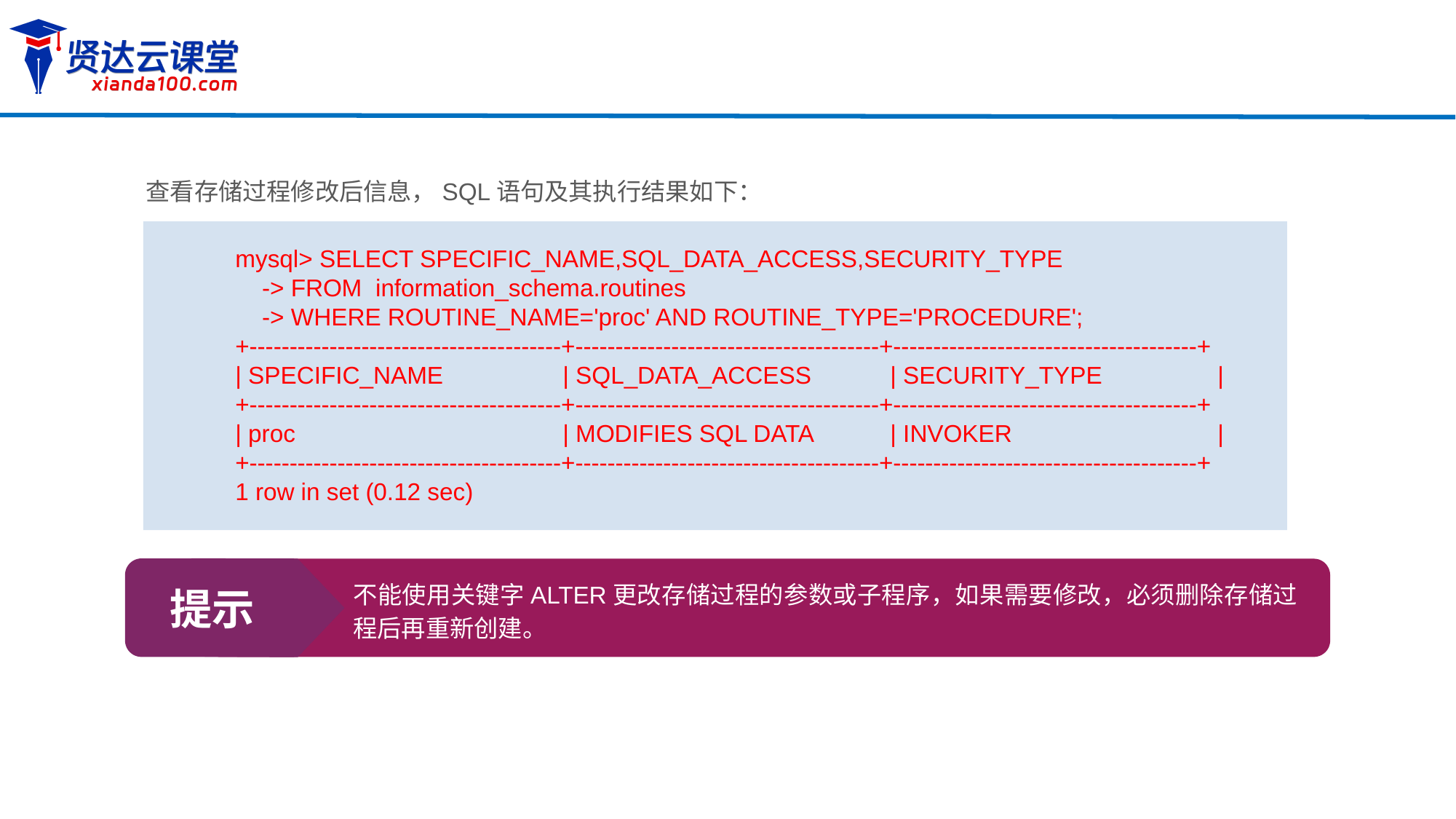

查看存储过程修改后信息，SQL语句及其执行结果如下：

mysql> SELECT SPECIFIC_NAME,SQL_DATA_ACCESS,SECURITY_TYPE
    -> FROM  information_schema.routines
    -> WHERE ROUTINE_NAME='proc' AND ROUTINE_TYPE='PROCEDURE';
+---------------------------------------+--------------------------------------+--------------------------------------+
| SPECIFIC_NAME		| SQL_DATA_ACCESS   	| SECURITY_TYPE		|
+---------------------------------------+--------------------------------------+--------------------------------------+
| proc           		| MODIFIES SQL DATA 	| INVOKER      		|
+---------------------------------------+--------------------------------------+--------------------------------------+
1 row in set (0.12 sec)
提示

不能使用关键字ALTER更改存储过程的参数或子程序，如果需要修改，必须删除存储过程后再重新创建。